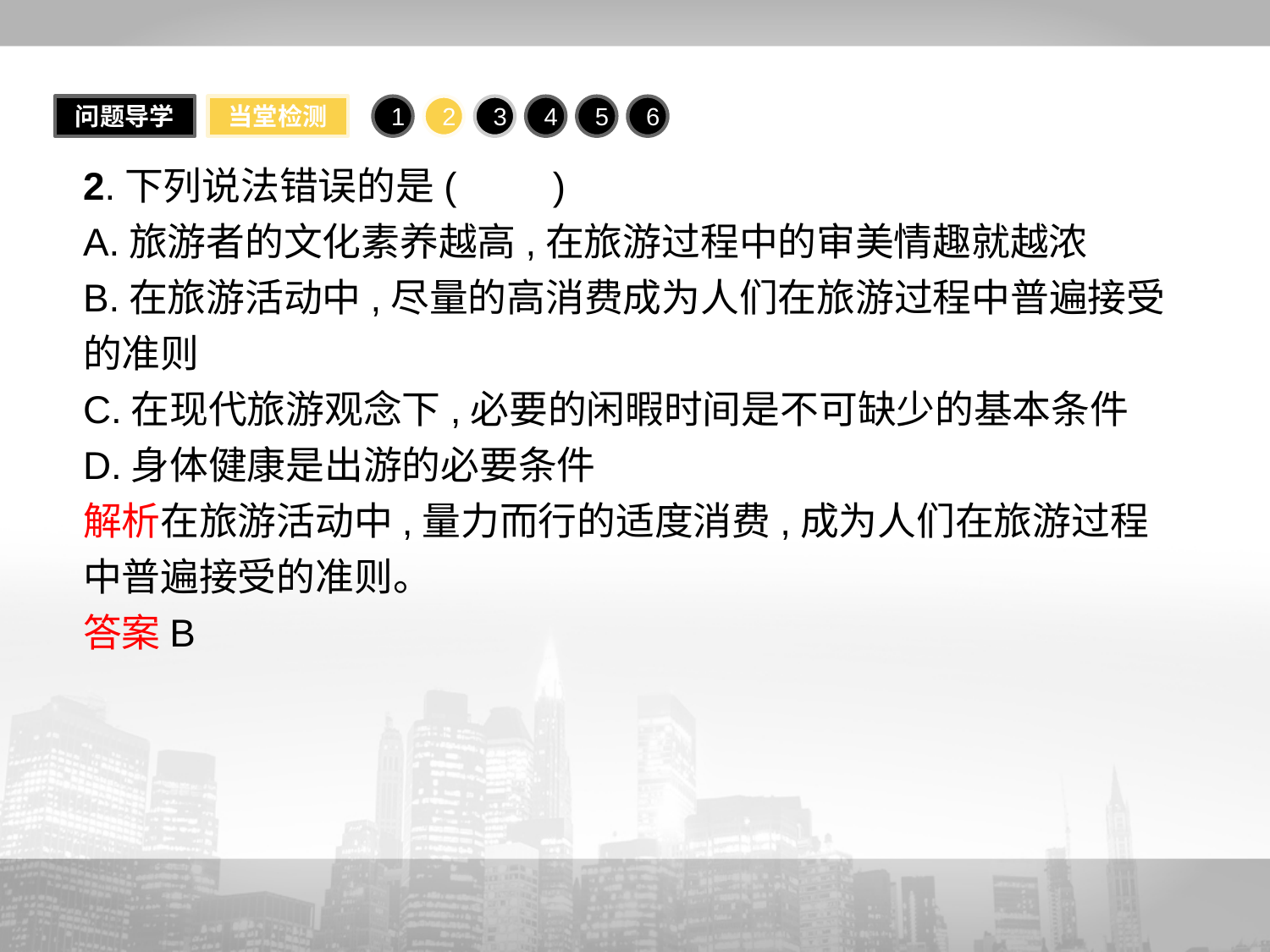

问题导学
当堂检测
1
2
3
4
5
6
2.下列说法错误的是(　　)
A.旅游者的文化素养越高,在旅游过程中的审美情趣就越浓
B.在旅游活动中,尽量的高消费成为人们在旅游过程中普遍接受的准则
C.在现代旅游观念下,必要的闲暇时间是不可缺少的基本条件
D.身体健康是出游的必要条件
解析在旅游活动中,量力而行的适度消费,成为人们在旅游过程中普遍接受的准则。
答案B